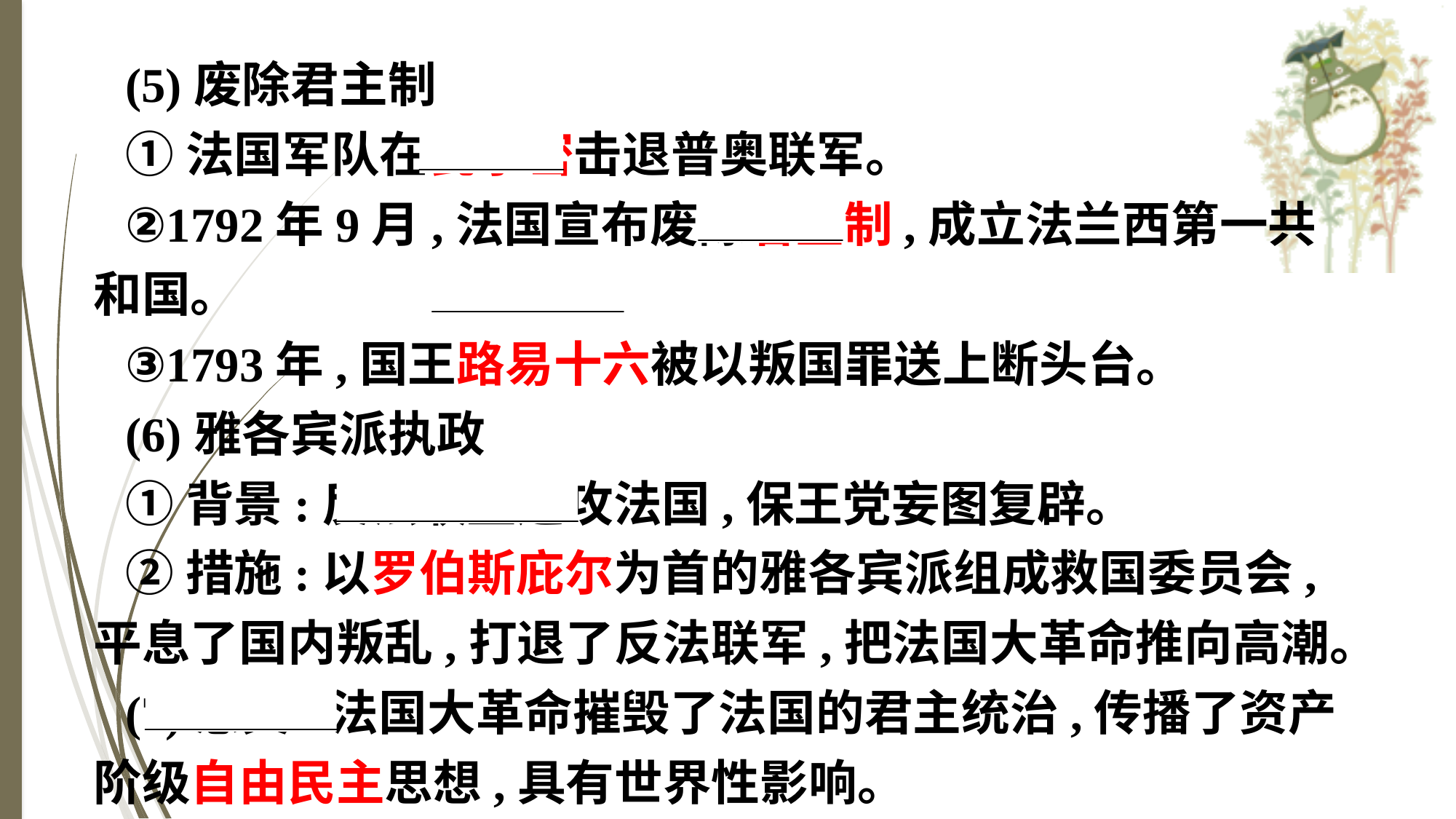

(5)废除君主制
①法国军队在瓦尔密击退普奥联军。
②1792年9月,法国宣布废除君主制,成立法兰西第一共和国。
③1793年,国王路易十六被以叛国罪送上断头台。
(6)雅各宾派执政
①背景:反法联盟进攻法国,保王党妄图复辟。
②措施:以罗伯斯庇尔为首的雅各宾派组成救国委员会,平息了国内叛乱,打退了反法联军,把法国大革命推向高潮。
(7)意义:法国大革命摧毁了法国的君主统治,传播了资产阶级自由民主思想,具有世界性影响。